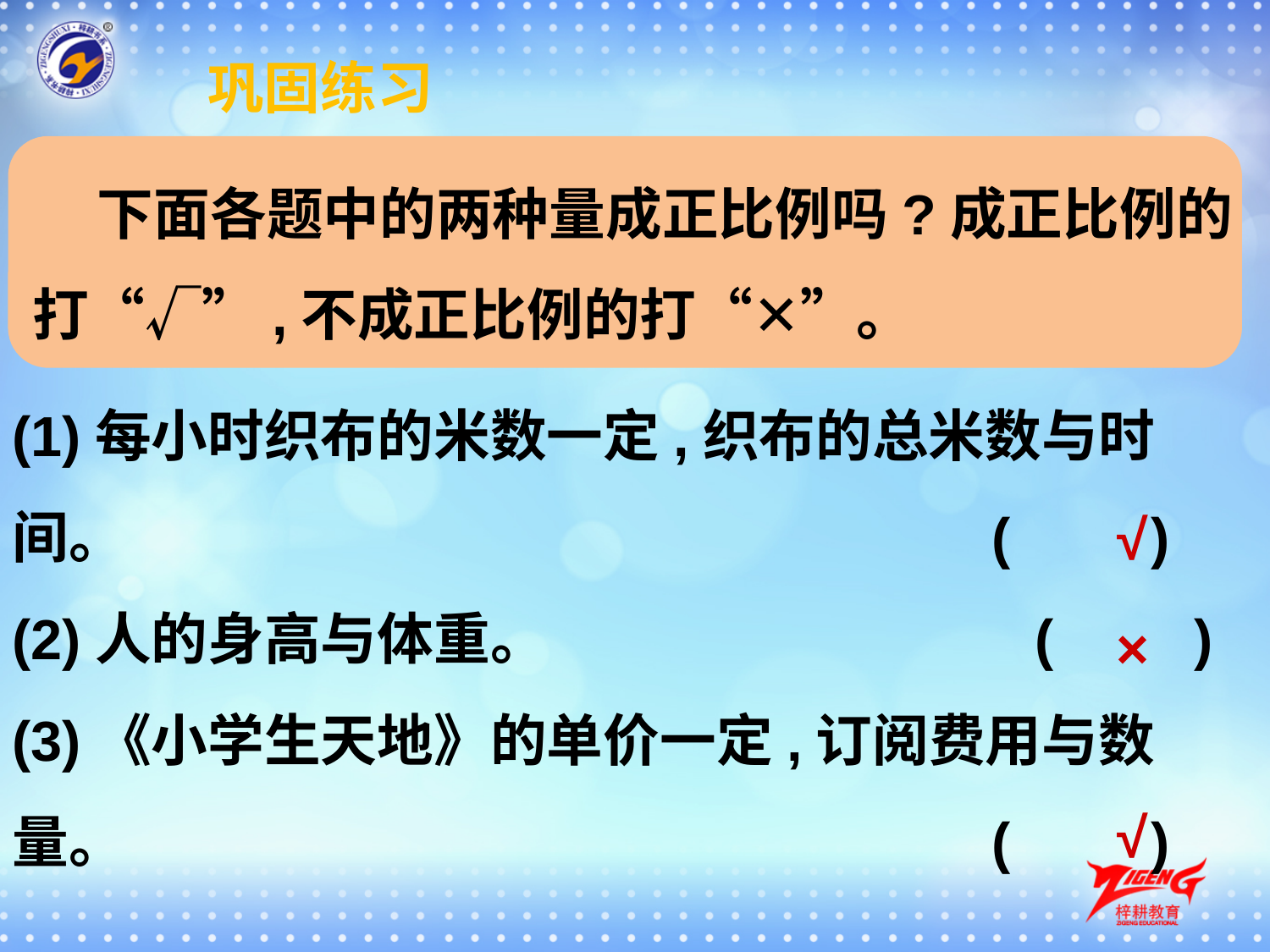

巩固练习

    下面各题中的两种量成正比例吗?成正比例的打“√”,不成正比例的打“✕”。
(1)每小时织布的米数一定,织布的总米数与时间。	                                                                 (　　)
(2)人的身高与体重。	                             (　　)
(3)《小学生天地》的单价一定,订阅费用与数量。	                                                                 (　　)
√
×
√